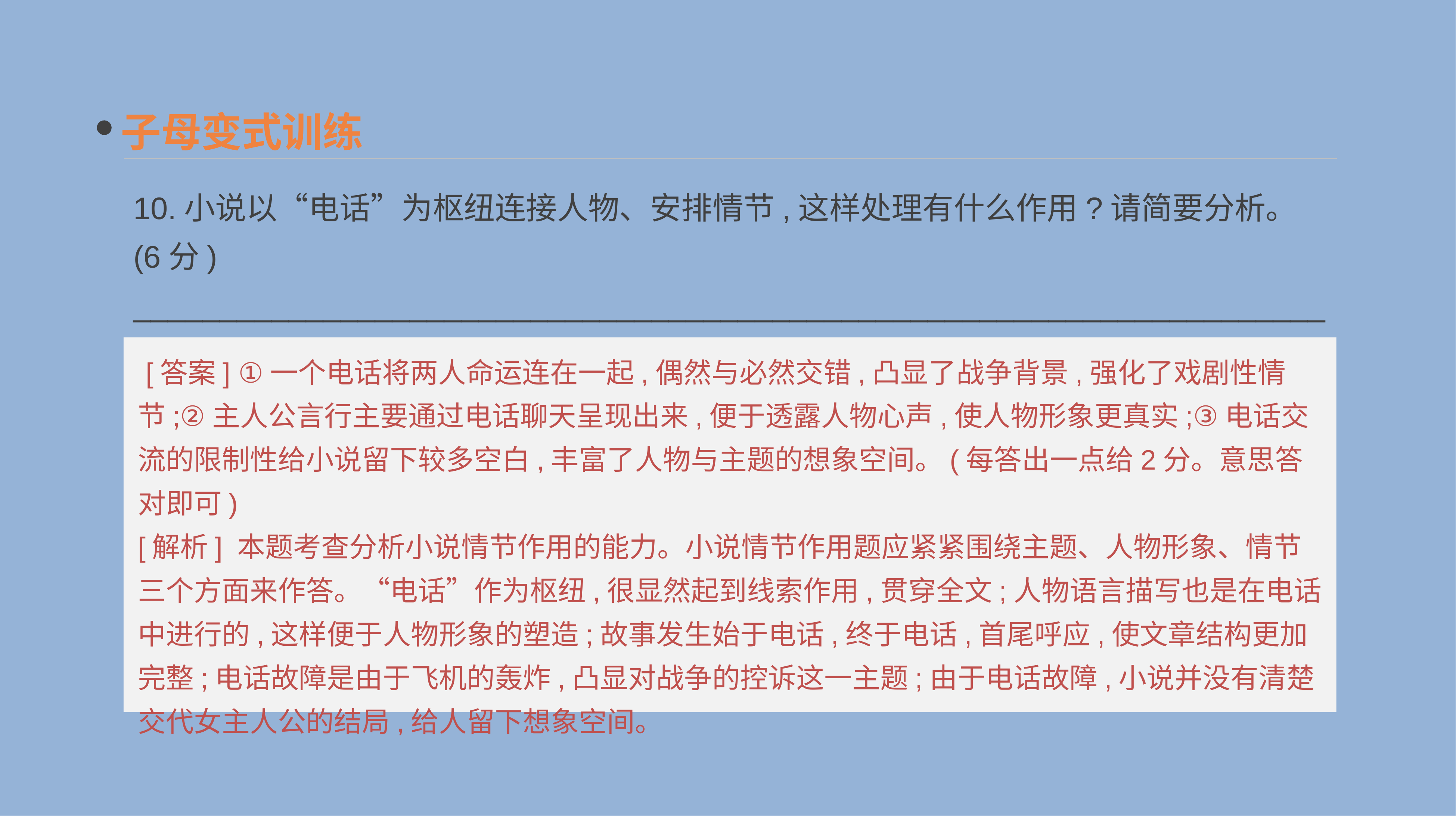

子母变式训练

10.小说以“电话”为枢纽连接人物、安排情节,这样处理有什么作用?请简要分析。(6分)
__________________________________________________________________________________________________________________________________________________________________________

 [答案] ①一个电话将两人命运连在一起,偶然与必然交错,凸显了战争背景,强化了戏剧性情节;②主人公言行主要通过电话聊天呈现出来,便于透露人物心声,使人物形象更真实;③电话交流的限制性给小说留下较多空白,丰富了人物与主题的想象空间。(每答出一点给2分。意思答对即可)
[解析] 本题考查分析小说情节作用的能力。小说情节作用题应紧紧围绕主题、人物形象、情节三个方面来作答。“电话”作为枢纽,很显然起到线索作用,贯穿全文;人物语言描写也是在电话中进行的,这样便于人物形象的塑造;故事发生始于电话,终于电话,首尾呼应,使文章结构更加完整;电话故障是由于飞机的轰炸,凸显对战争的控诉这一主题;由于电话故障,小说并没有清楚交代女主人公的结局,给人留下想象空间。